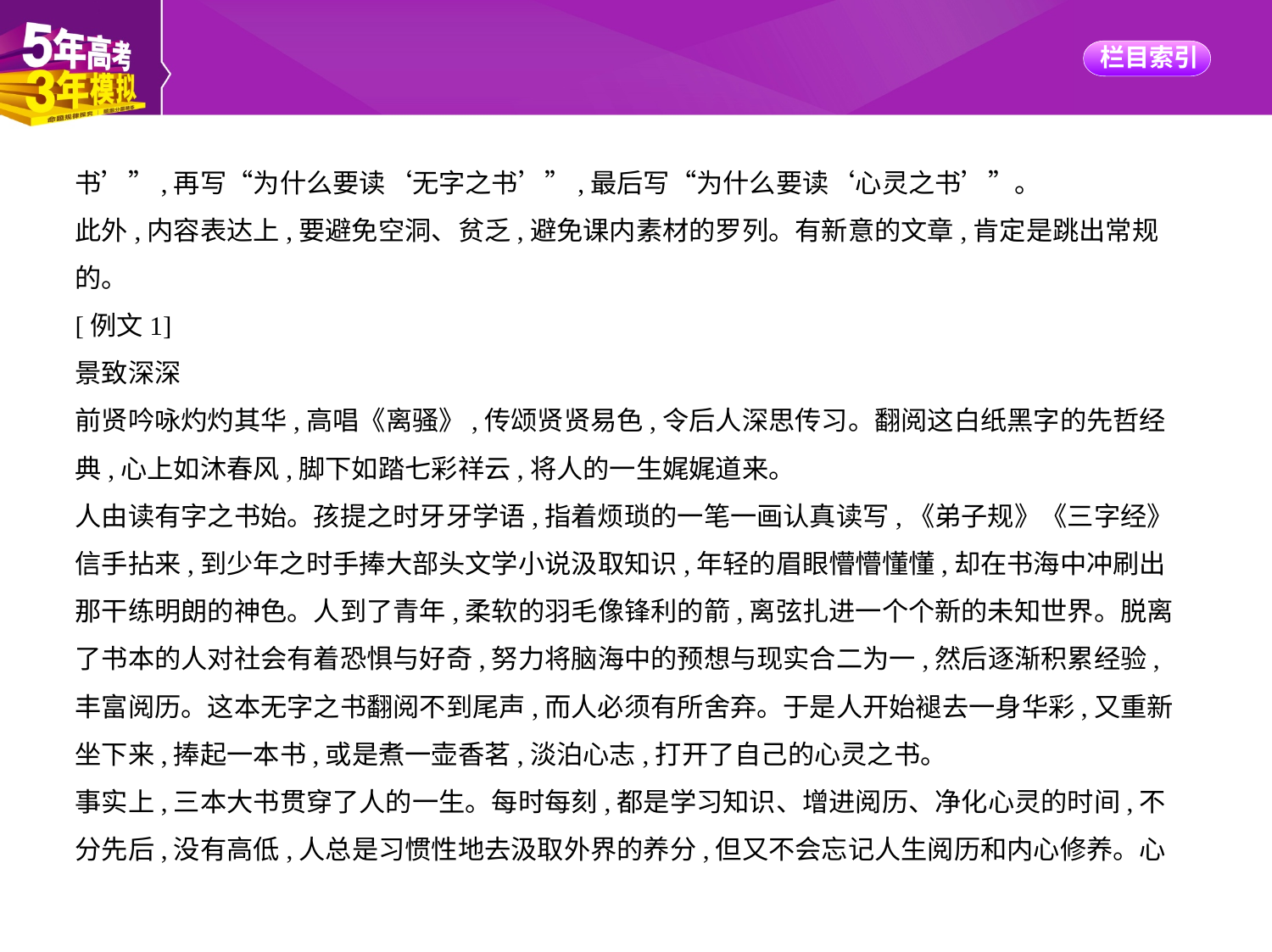

书’”,再写“为什么要读‘无字之书’”,最后写“为什么要读‘心灵之书’”。
此外,内容表达上,要避免空洞、贫乏,避免课内素材的罗列。有新意的文章,肯定是跳出常规
的。
[例文1]
景致深深
前贤吟咏灼灼其华,高唱《离骚》,传颂贤贤易色,令后人深思传习。翻阅这白纸黑字的先哲经
典,心上如沐春风,脚下如踏七彩祥云,将人的一生娓娓道来。
人由读有字之书始。孩提之时牙牙学语,指着烦琐的一笔一画认真读写,《弟子规》《三字经》
信手拈来,到少年之时手捧大部头文学小说汲取知识,年轻的眉眼懵懵懂懂,却在书海中冲刷出
那干练明朗的神色。人到了青年,柔软的羽毛像锋利的箭,离弦扎进一个个新的未知世界。脱离
了书本的人对社会有着恐惧与好奇,努力将脑海中的预想与现实合二为一,然后逐渐积累经验,
丰富阅历。这本无字之书翻阅不到尾声,而人必须有所舍弃。于是人开始褪去一身华彩,又重新
坐下来,捧起一本书,或是煮一壶香茗,淡泊心志,打开了自己的心灵之书。
事实上,三本大书贯穿了人的一生。每时每刻,都是学习知识、增进阅历、净化心灵的时间,不
分先后,没有高低,人总是习惯性地去汲取外界的养分,但又不会忘记人生阅历和内心修养。心